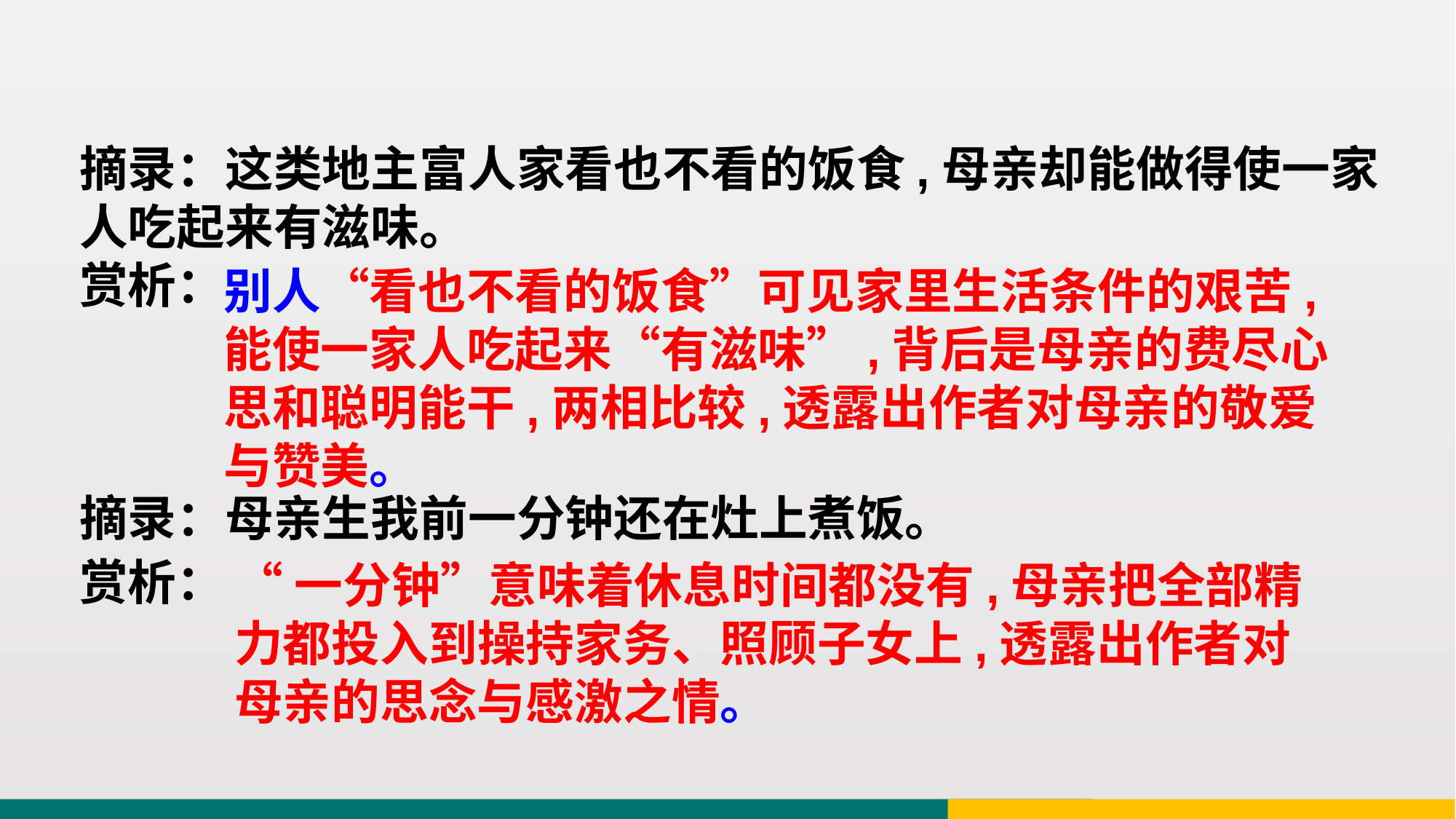

摘录：这类地主富人家看也不看的饭食,母亲却能做得使一家人吃起来有滋味。
赏析：

摘录：母亲生我前一分钟还在灶上煮饭。
赏析：
别人“看也不看的饭食”可见家里生活条件的艰苦,能使一家人吃起来“有滋味”,背后是母亲的费尽心思和聪明能干,两相比较,透露出作者对母亲的敬爱与赞美。
“一分钟”意味着休息时间都没有,母亲把全部精力都投入到操持家务、照顾子女上,透露出作者对母亲的思念与感激之情。